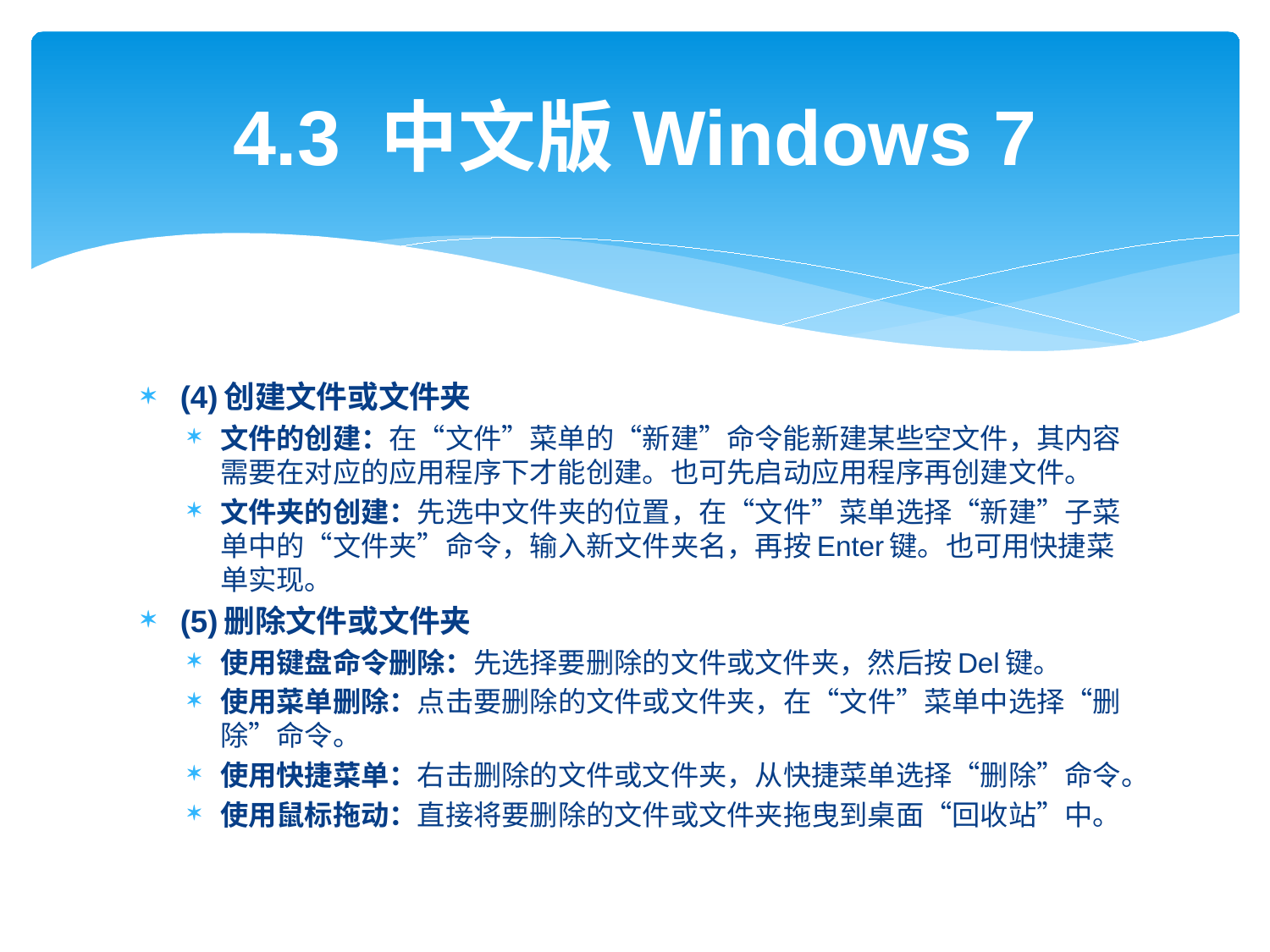

# 4.3 中文版Windows 7
(4)创建文件或文件夹
文件的创建：在“文件”菜单的“新建”命令能新建某些空文件，其内容需要在对应的应用程序下才能创建。也可先启动应用程序再创建文件。
文件夹的创建：先选中文件夹的位置，在“文件”菜单选择“新建”子菜单中的“文件夹”命令，输入新文件夹名，再按Enter键。也可用快捷菜单实现。
(5)删除文件或文件夹
使用键盘命令删除：先选择要删除的文件或文件夹，然后按Del键。
使用菜单删除：点击要删除的文件或文件夹，在“文件”菜单中选择“删除”命令。
使用快捷菜单：右击删除的文件或文件夹，从快捷菜单选择“删除”命令。
使用鼠标拖动：直接将要删除的文件或文件夹拖曳到桌面“回收站”中。